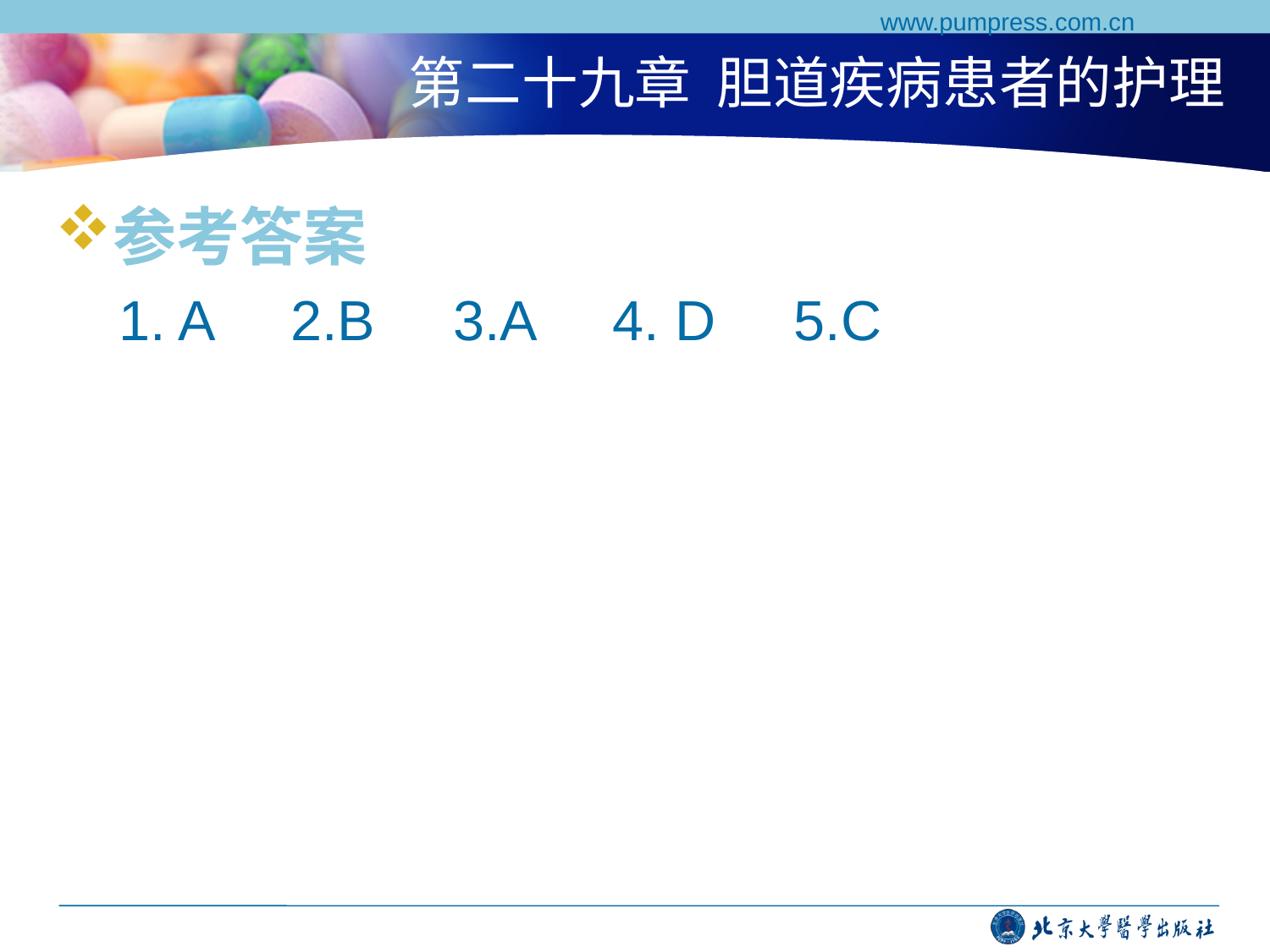

www.pumpress.com.cn
# 第二十九章  胆道疾病患者的护理
参考答案
1. A     2.B     3.A     4. D     5.C